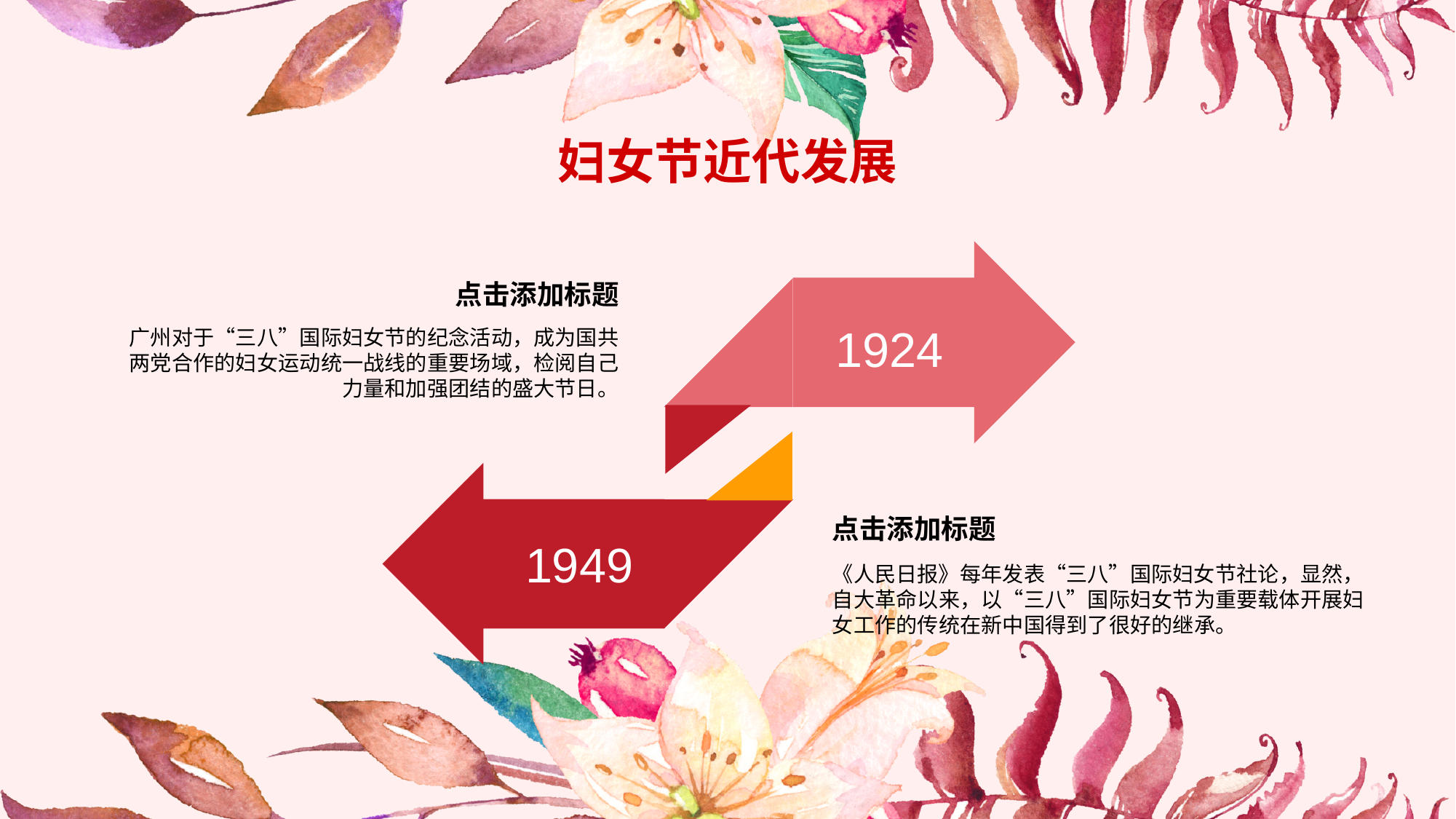

妇女节近代发展

点击添加标题
1924
广州对于“三八”国际妇女节的纪念活动，成为国共两党合作的妇女运动统一战线的重要场域，检阅自己力量和加强团结的盛大节日。

点击添加标题
1949
《人民日报》每年发表“三八”国际妇女节社论，显然，自大革命以来，以“三八”国际妇女节为重要载体开展妇女工作的传统在新中国得到了很好的继承。